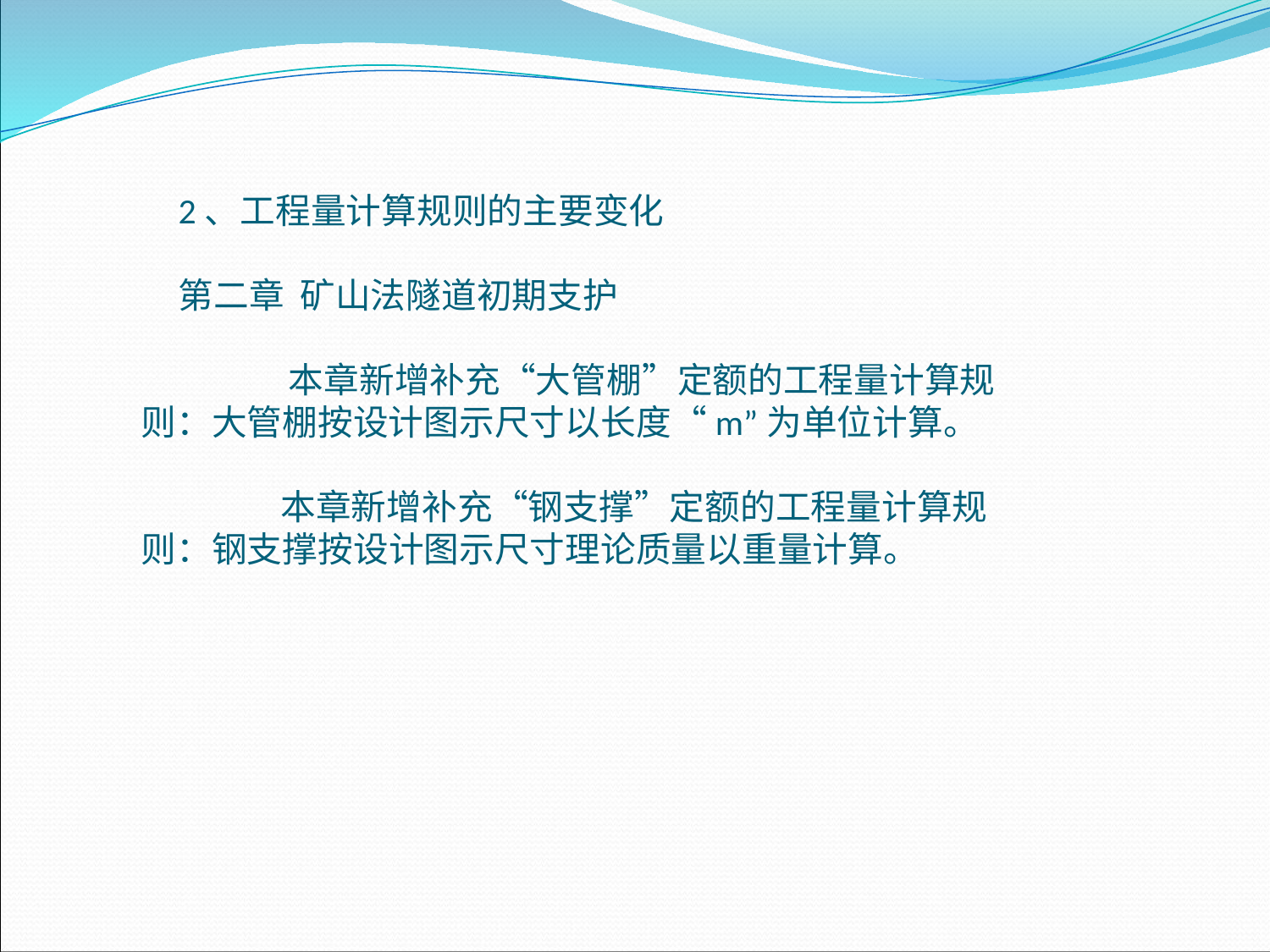

2、工程量计算规则的主要变化
第二章  矿山法隧道初期支护
             本章新增补充“大管棚”定额的工程量计算规则：大管棚按设计图示尺寸以长度“m”为单位计算。
            本章新增补充“钢支撑”定额的工程量计算规则：钢支撑按设计图示尺寸理论质量以重量计算。
93